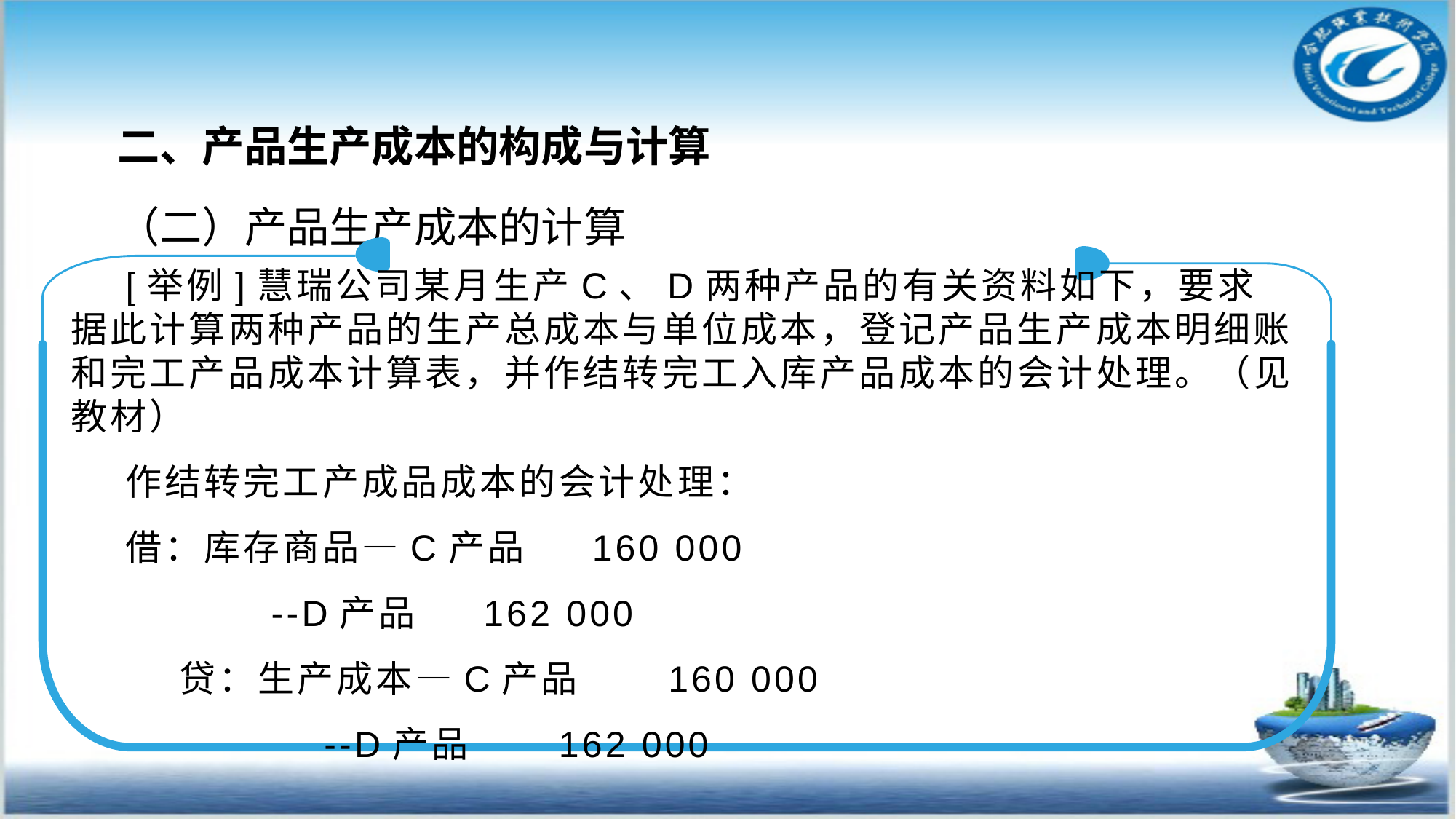

二、产品生产成本的构成与计算
（二）产品生产成本的计算

[举例]慧瑞公司某月生产C、D两种产品的有关资料如下，要求据此计算两种产品的生产总成本与单位成本，登记产品生产成本明细账和完工产品成本计算表，并作结转完工入库产品成本的会计处理。（见教材）
作结转完工产成品成本的会计处理：
借：库存商品—C产品     160 000
           --D产品     162 000
    贷：生产成本—C产品       160 000
               --D产品       162 000